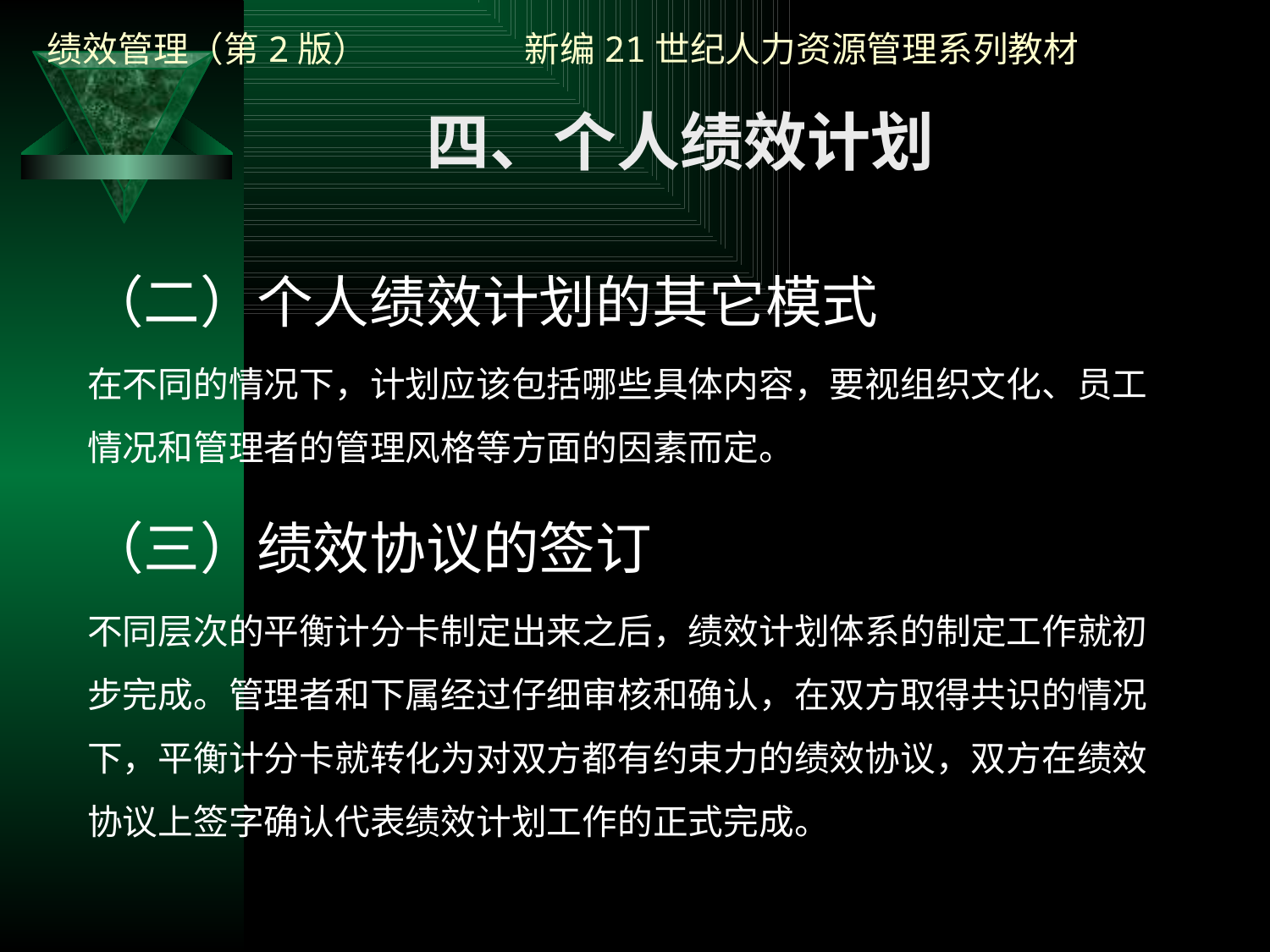

四、个人绩效计划
（二）个人绩效计划的其它模式
在不同的情况下，计划应该包括哪些具体内容，要视组织文化、员工情况和管理者的管理风格等方面的因素而定。
（三）绩效协议的签订
不同层次的平衡计分卡制定出来之后，绩效计划体系的制定工作就初步完成。管理者和下属经过仔细审核和确认，在双方取得共识的情况下，平衡计分卡就转化为对双方都有约束力的绩效协议，双方在绩效协议上签字确认代表绩效计划工作的正式完成。